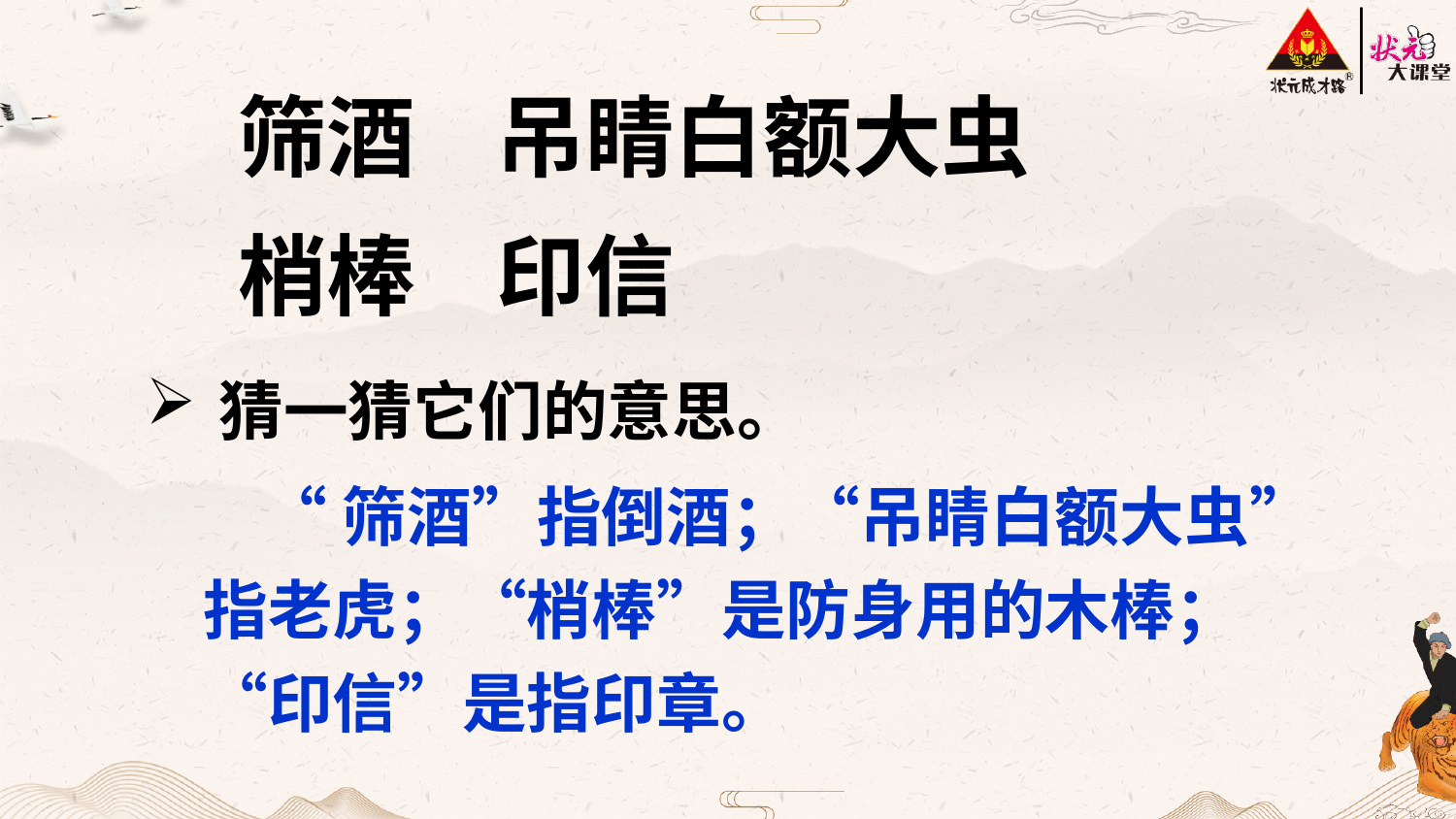

筛酒    吊睛白额大虫
梢棒    印信
猜一猜它们的意思。
    “筛酒”指倒酒；“吊睛白额大虫”指老虎；“梢棒”是防身用的木棒；“印信”是指印章。